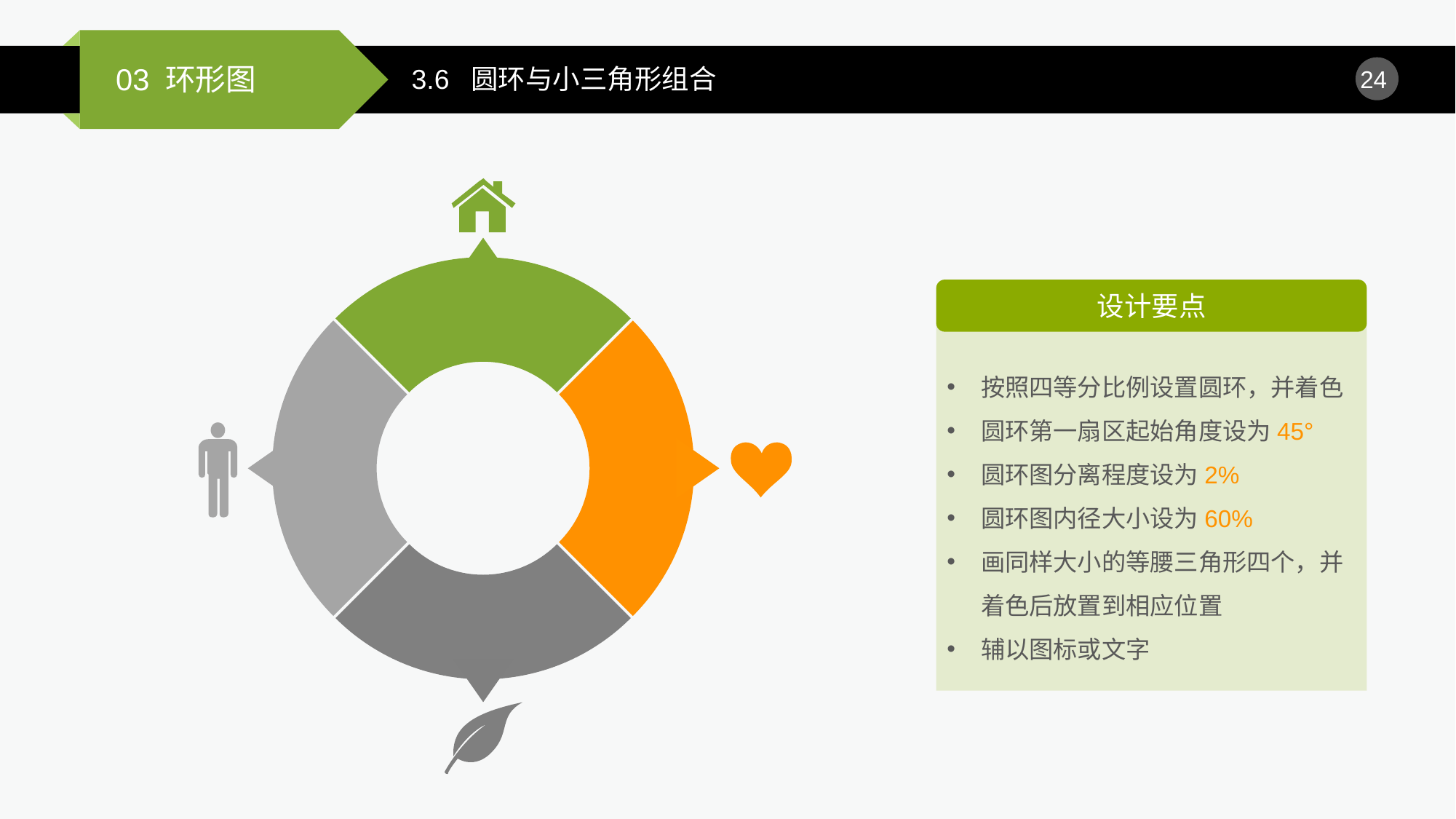

3.6  圆环与小三角形组合

### Chart

| Category | 销售额 |
|---|---|
| 第一季度 | 0.25 |
| 第二季度 | 0.25 |
| 第三季度 | 0.25 |
| 第四季度 | 0.25 |

设计要点

按照四等分比例设置圆环，并着色
圆环第一扇区起始角度设为45°
圆环图分离程度设为2%
圆环图内径大小设为60%
画同样大小的等腰三角形四个，并着色后放置到相应位置
辅以图标或文字